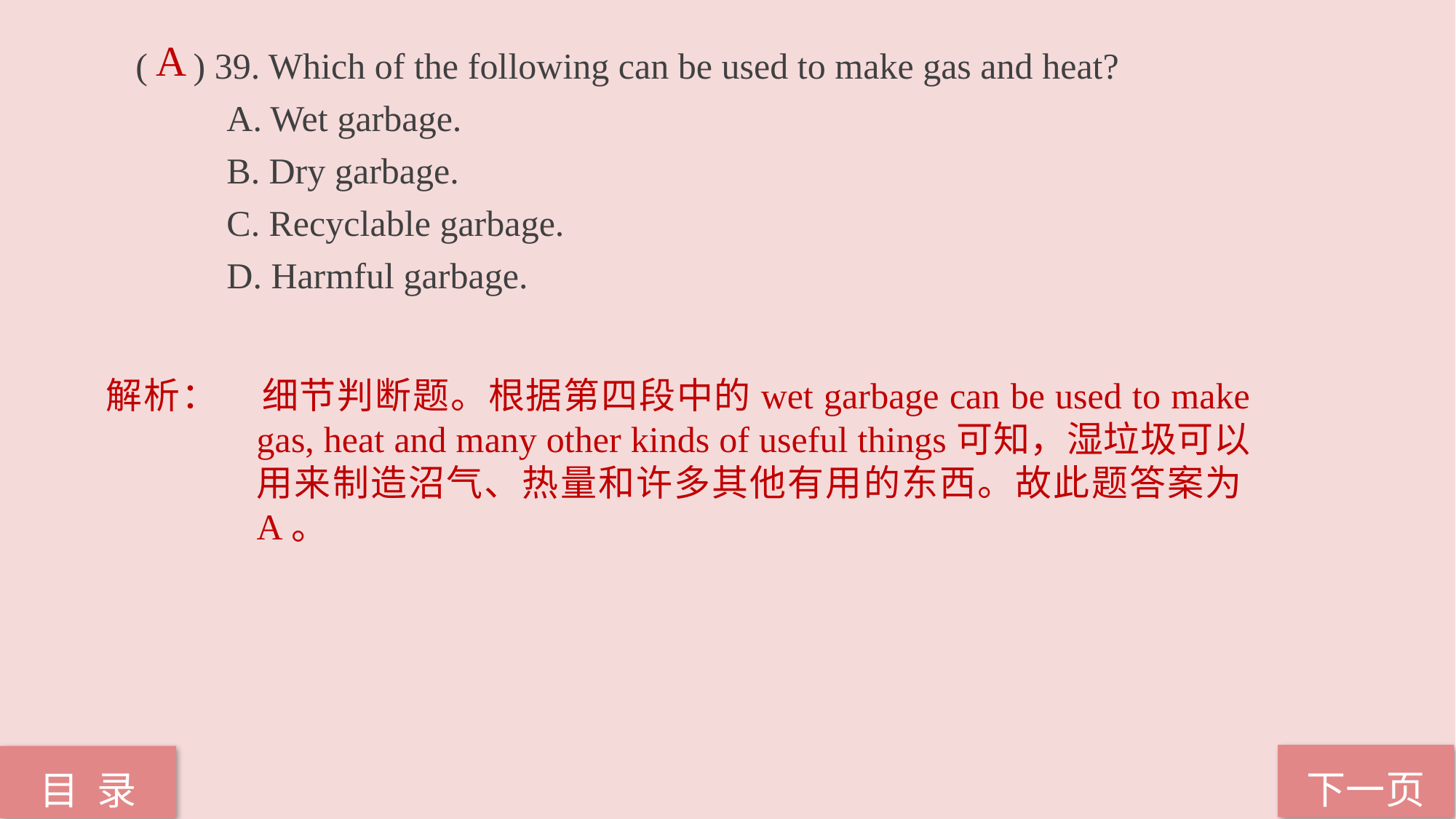

A
(     ) 39. Which of the following can be used to make gas and heat?
          A. Wet garbage.
          B. Dry garbage.
          C. Recyclable garbage.
          D. Harmful garbage.
解析：	细节判断题。根据第四段中的wet garbage can be used to make gas, heat and many other kinds of useful things可知，湿垃圾可以用来制造沼气、热量和许多其他有用的东西。故此题答案为A。